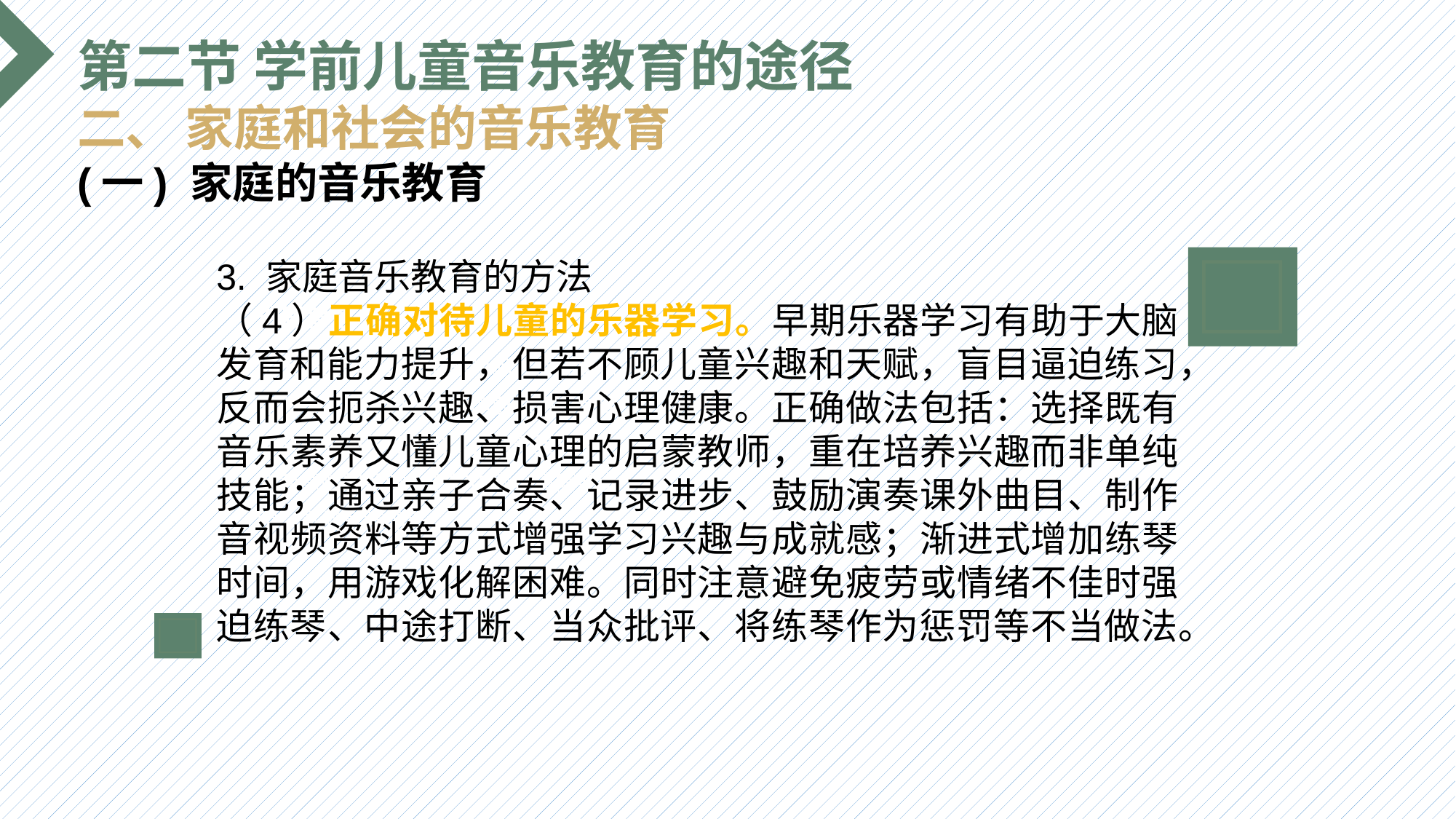

第二节 学前儿童音乐教育的途径
二、 家庭和社会的音乐教育
(一) 家庭的音乐教育

3. 家庭音乐教育的方法
（4）正确对待儿童的乐器学习。早期乐器学习有助于大脑发育和能力提升，但若不顾儿童兴趣和天赋，盲目逼迫练习，反而会扼杀兴趣、损害心理健康。正确做法包括：选择既有音乐素养又懂儿童心理的启蒙教师，重在培养兴趣而非单纯技能；通过亲子合奏、记录进步、鼓励演奏课外曲目、制作音视频资料等方式增强学习兴趣与成就感；渐进式增加练琴时间，用游戏化解困难。同时注意避免疲劳或情绪不佳时强迫练琴、中途打断、当众批评、将练琴作为惩罚等不当做法。

选题背景
输入您的内容，请简要说明，言简意赅即可输入您的内容，请简要说明，言简意赅即可输入您的内容，请简要说明，言简意赅即可输入您的内容，请简要说明，言简意赅即可